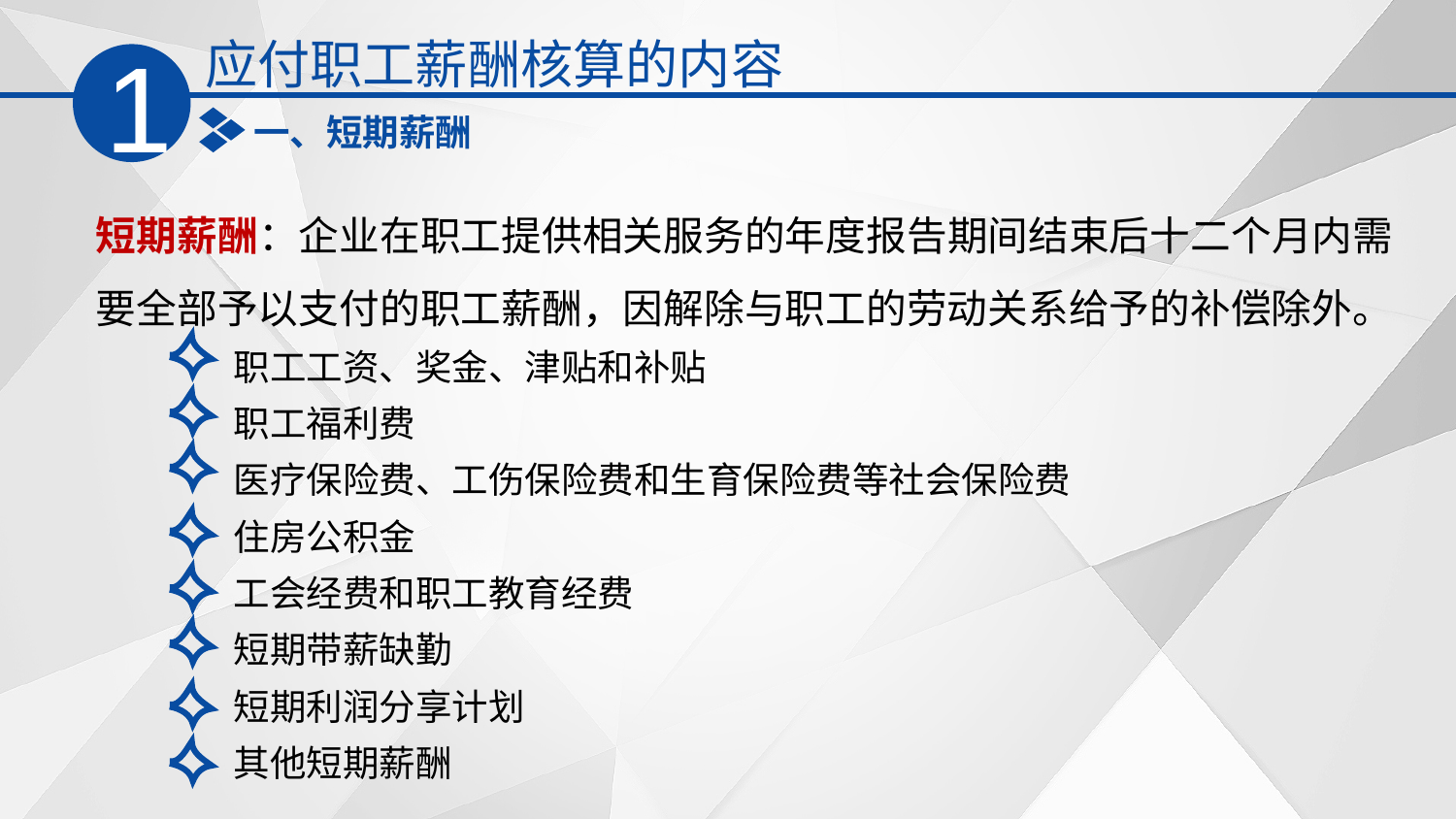

应付职工薪酬核算的内容
1

一、短期薪酬

短期薪酬：企业在职工提供相关服务的年度报告期间结束后十二个月内需要全部予以支付的职工薪酬，因解除与职工的劳动关系给予的补偿除外。
职工工资、奖金、津贴和补贴
职工福利费
医疗保险费、工伤保险费和生育保险费等社会保险费
住房公积金
工会经费和职工教育经费
短期带薪缺勤
短期利润分享计划
其他短期薪酬